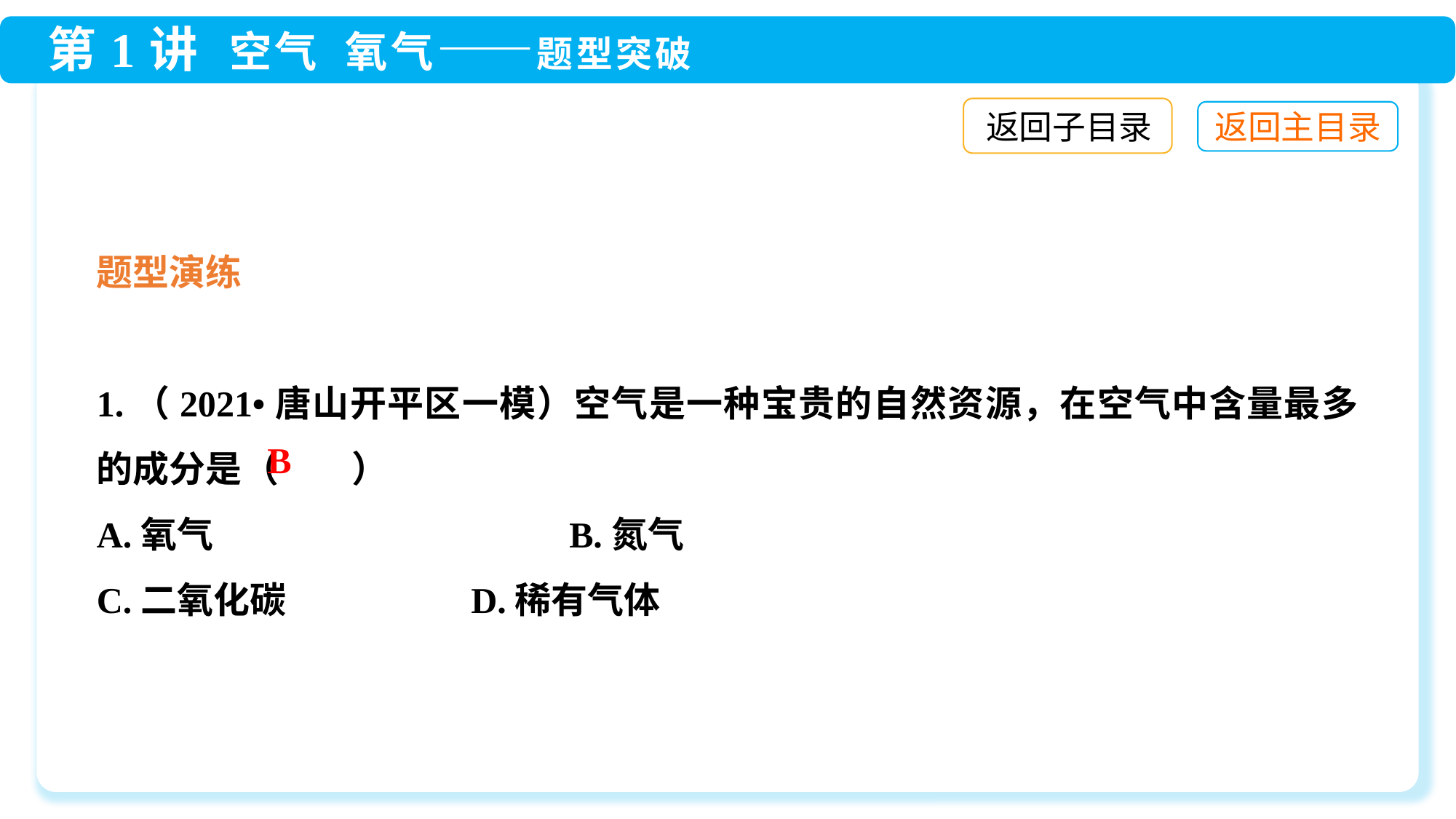

返回子目录
题型演练

1.（2021•唐山开平区一模）空气是一种宝贵的自然资源，在空气中含量最多的成分是（　　）
A.氧气	                              B.氮气
C.二氧化碳	                  D.稀有气体
B